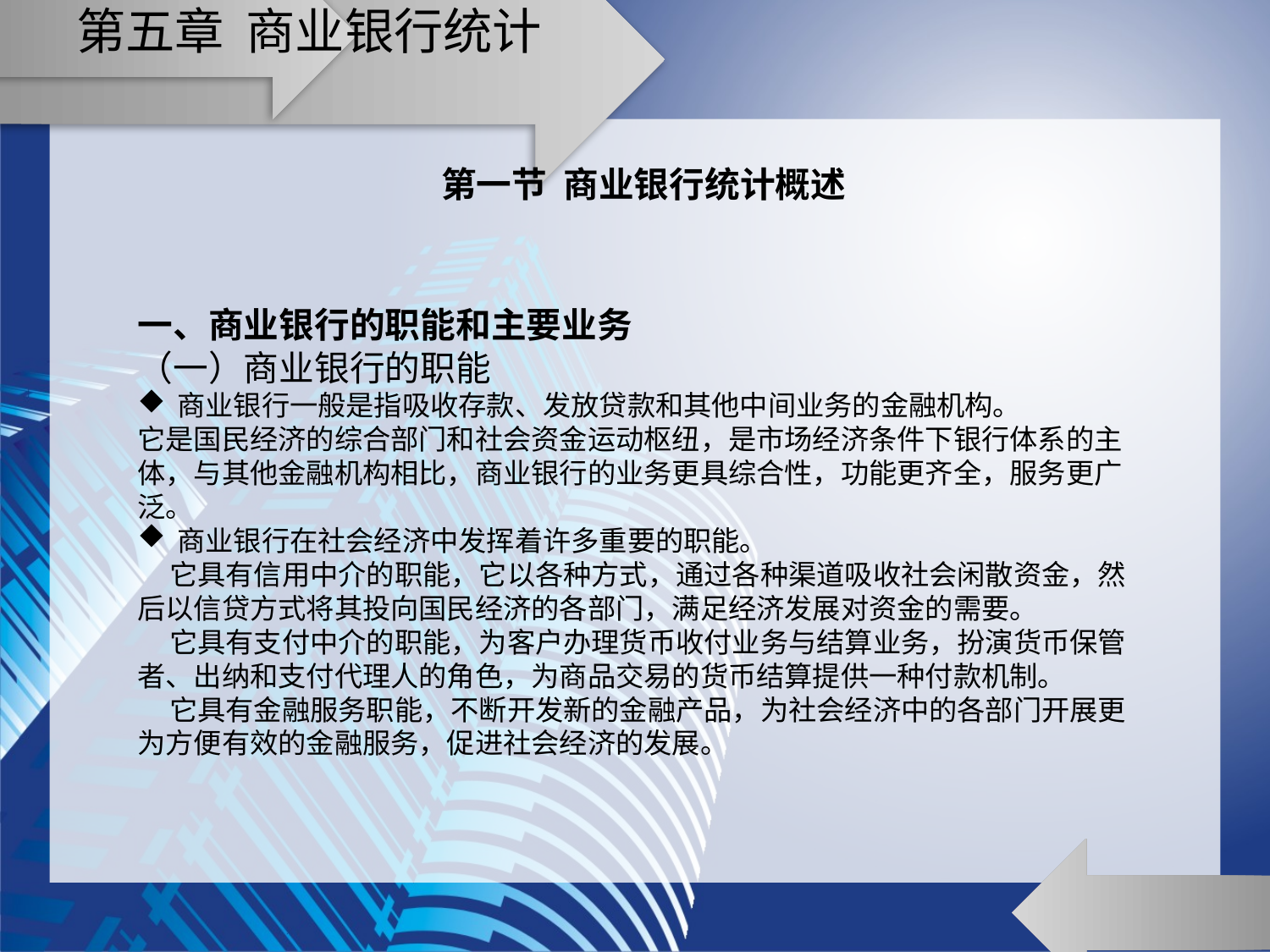

# 第五章  商业银行统计
第一节  商业银行统计概述
一、商业银行的职能和主要业务
（一）商业银行的职能
商业银行一般是指吸收存款、发放贷款和其他中间业务的金融机构。
它是国民经济的综合部门和社会资金运动枢纽，是市场经济条件下银行体系的主体，与其他金融机构相比，商业银行的业务更具综合性，功能更齐全，服务更广泛。
商业银行在社会经济中发挥着许多重要的职能。
    它具有信用中介的职能，它以各种方式，通过各种渠道吸收社会闲散资金，然后以信贷方式将其投向国民经济的各部门，满足经济发展对资金的需要。
    它具有支付中介的职能，为客户办理货币收付业务与结算业务，扮演货币保管者、出纳和支付代理人的角色，为商品交易的货币结算提供一种付款机制。
    它具有金融服务职能，不断开发新的金融产品，为社会经济中的各部门开展更为方便有效的金融服务，促进社会经济的发展。